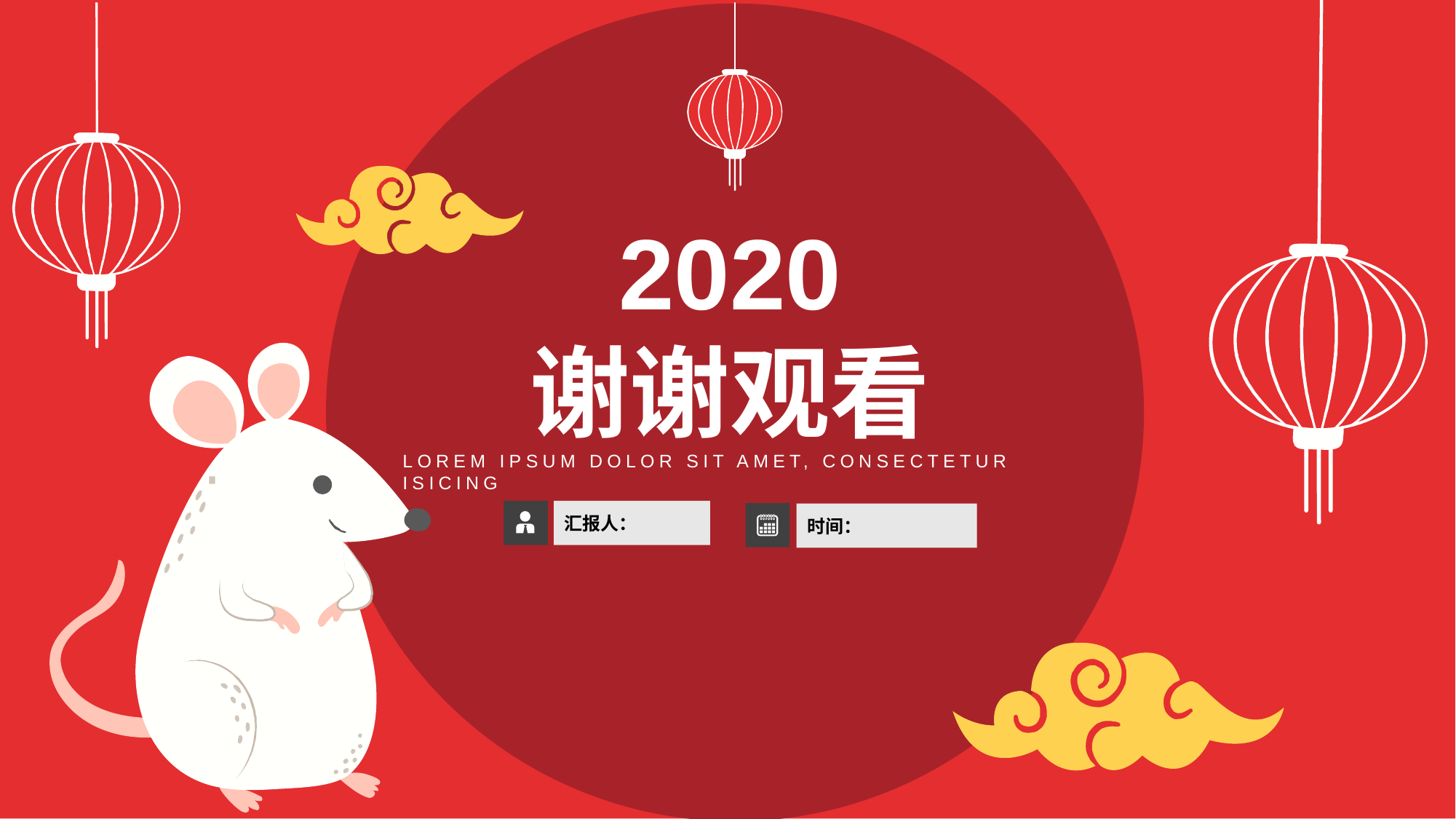

2020
谢谢观看

LOREM IPSUM DOLOR SIT AMET, CONSECTETUR ISICING

汇报人：

时间：